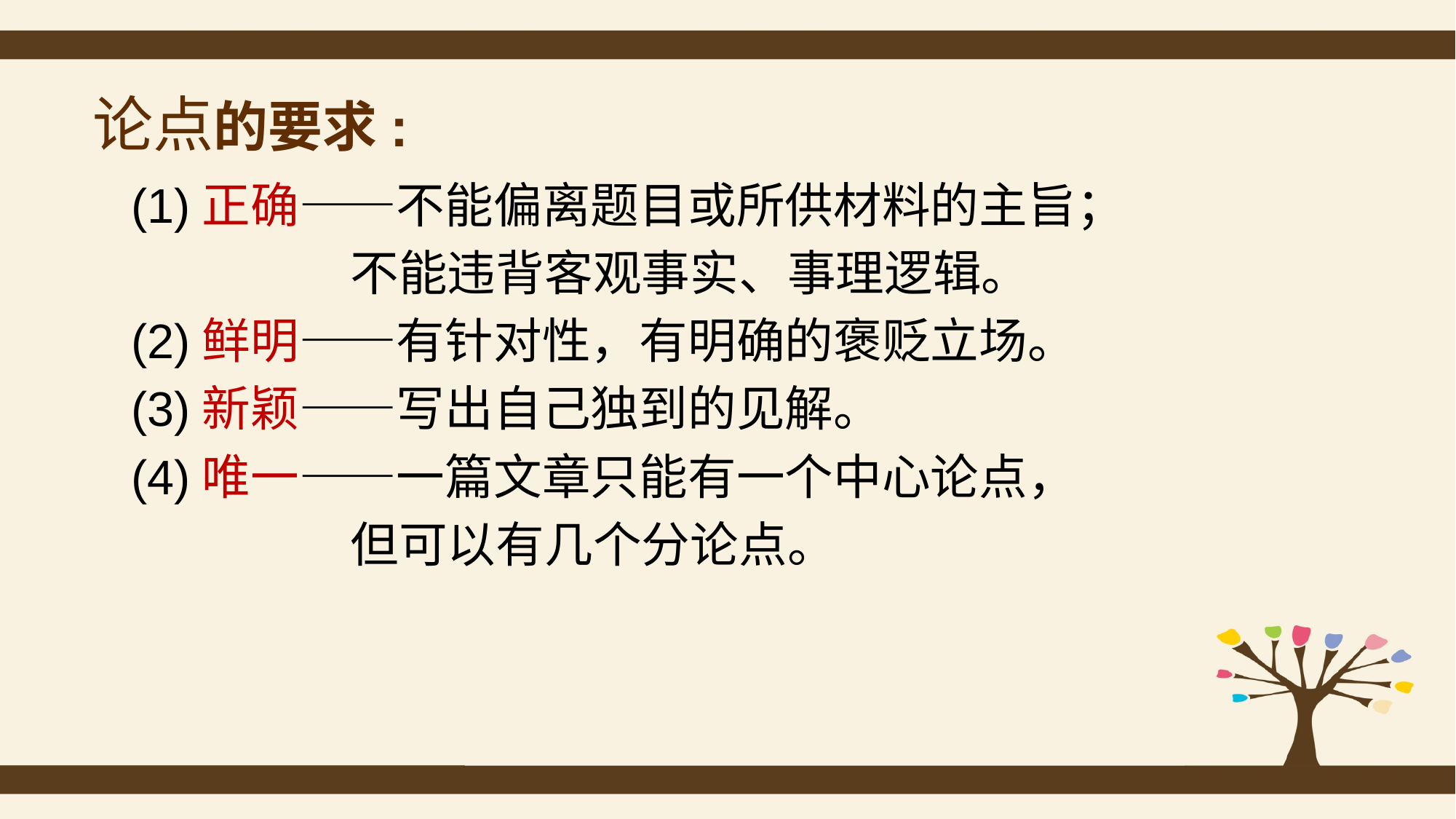

# 论点的要求:
(1)正确——不能偏离题目或所供材料的主旨；
                   不能违背客观事实、事理逻辑。
(2)鲜明——有针对性，有明确的褒贬立场。
(3)新颖——写出自己独到的见解。
(4)唯一——一篇文章只能有一个中心论点，
                   但可以有几个分论点。